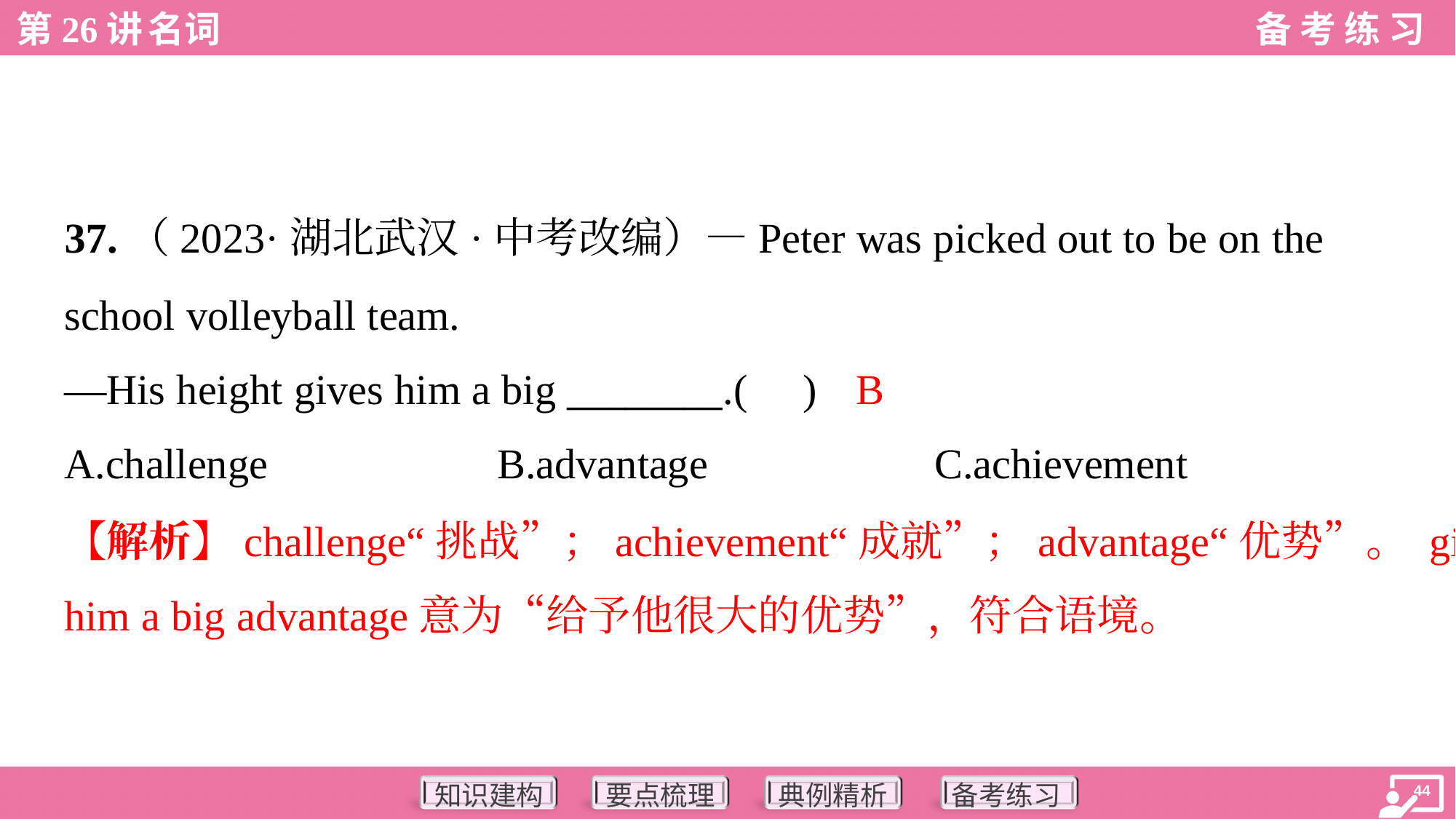

37.（2023·湖北武汉·中考改编）—Peter was picked out to be on the
school volleyball team.
—His height gives him a big ________.(     )
B
A.challenge	B.advantage	C.achievement
【解析】challenge“挑战”；achievement“成就”；advantage“优势”。 gives
him a big advantage意为“给予他很大的优势”，符合语境。